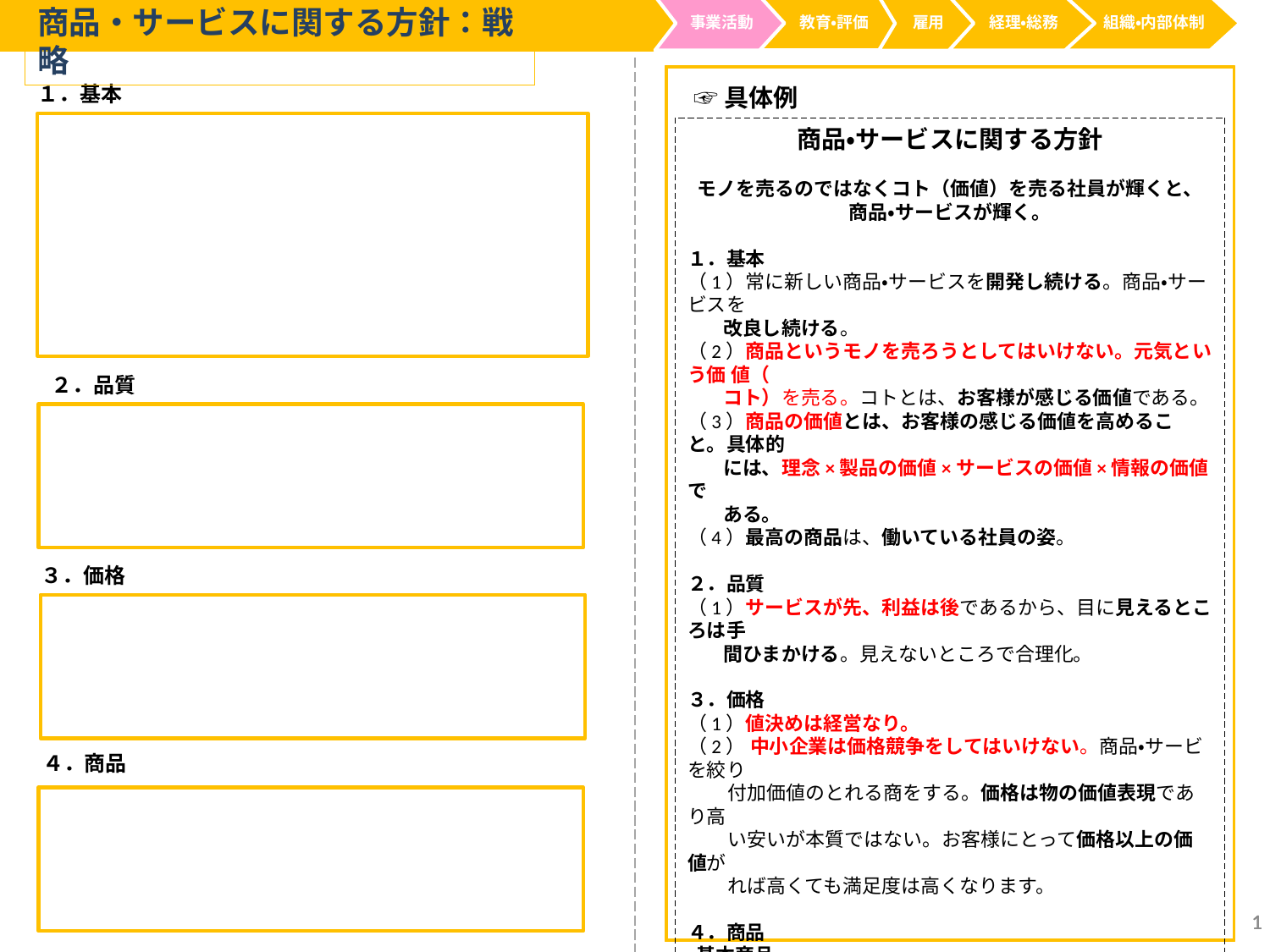

商品・サービスに関する方針：戦略
事業活動
経理・総務
教育・評価
雇用
組織・内部体制

１．基本
☞具体例

商品・サービスに関する方針

モノを売るのではなくコト（価値）を売る社員が輝くと、
商品・サービスが輝く。

１．基本
（1）常に新しい商品・サービスを開発し続ける。商品・サービスを
       改良し続ける。
（2）商品というモノを売ろうとしてはいけない。元気という価 値（
       コト）を売る。コトとは、お客様が感じる価値である。
（3）商品の価値とは、お客様の感じる価値を高めること。具体的
       には、理念×製品の価値×サービスの価値×情報の価値で
       ある。
（4）最高の商品は、働いている社員の姿。

２．品質
（1）サービスが先、利益は後であるから、目に見えるところは手
       間ひまかける。見えないところで合理化。

３．価格
（1）値決めは経営なり。
（2） 中小企業は価格競争をしてはいけない。商品・サービを絞り
        付加価値のとれる商をする。価格は物の価値表現であり高
        い安いが本質ではない。お客様にとって価格以上の価値が
        れば高くても満足度は高くなります。

４．商品
 基本商品
（1）●●式月次決算書
（2）経営計画書（事業拡大の最重点商品とする。）
（3）決算前検討会　（4）人事労務コンサルティング　（5）保険

 お客様サービス及び周辺商品
 （1）経営塾（2）異業種交流会 （3）セミナー事業 （4）MG
２．品質

３．価格

４．商品

1
1
1